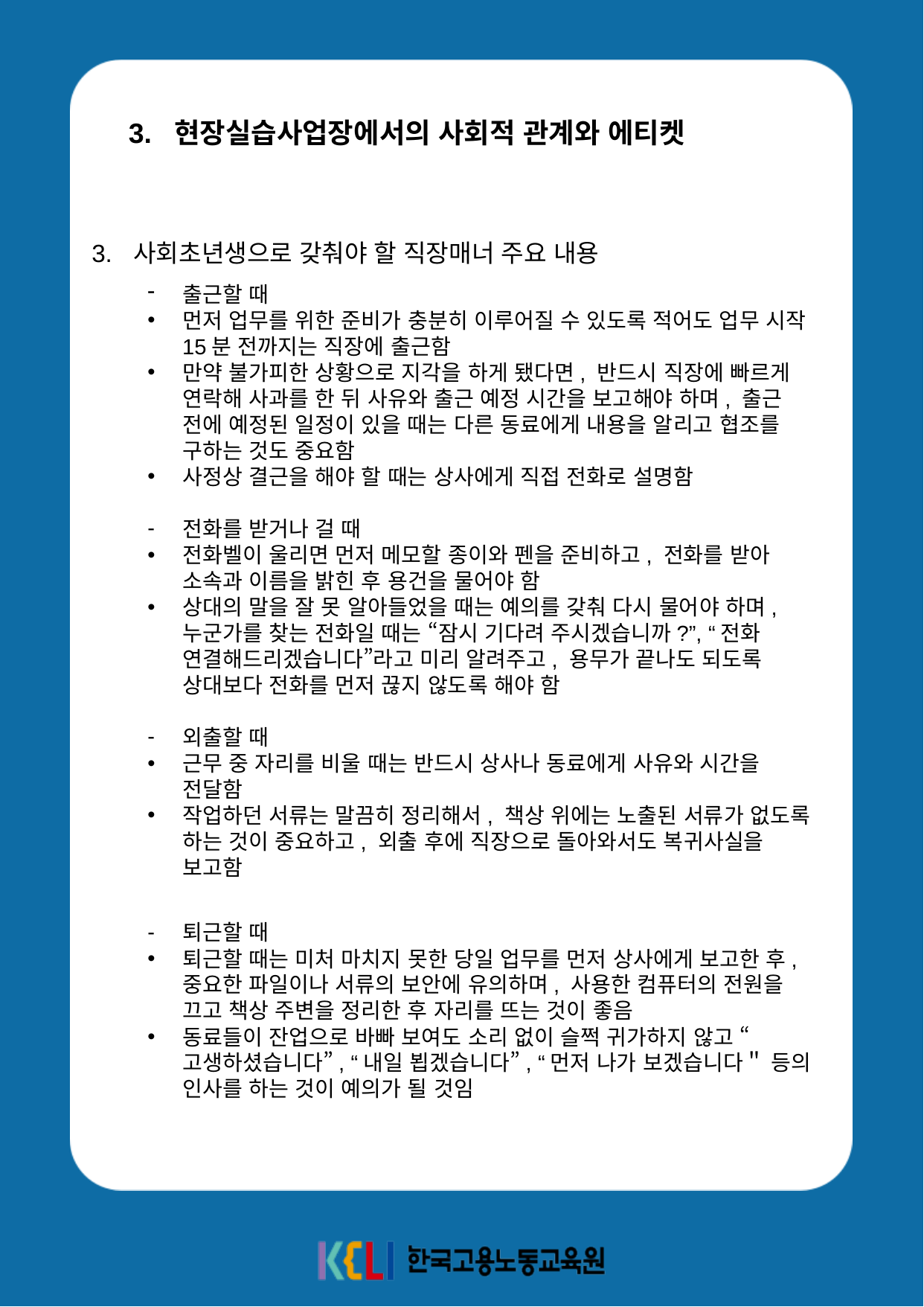

3.  현장실습사업장에서의 사회적 관계와 에티켓
사회초년생으로 갖춰야 할 직장매너 주요 내용
출근할 때
먼저 업무를 위한 준비가 충분히 이루어질 수 있도록 적어도 업무 시작 15분 전까지는 직장에 출근함
만약 불가피한 상황으로 지각을 하게 됐다면, 반드시 직장에 빠르게 연락해 사과를 한 뒤 사유와 출근 예정 시간을 보고해야 하며, 출근 전에 예정된 일정이 있을 때는 다른 동료에게 내용을 알리고 협조를 구하는 것도 중요함
사정상 결근을 해야 할 때는 상사에게 직접 전화로 설명함
전화를 받거나 걸 때
전화벨이 울리면 먼저 메모할 종이와 펜을 준비하고, 전화를 받아 소속과 이름을 밝힌 후 용건을 물어야 함
상대의 말을 잘 못 알아들었을 때는 예의를 갖춰 다시 물어야 하며, 누군가를 찾는 전화일 때는 “잠시 기다려 주시겠습니까?”, “전화 연결해드리겠습니다”라고 미리 알려주고, 용무가 끝나도 되도록 상대보다 전화를 먼저 끊지 않도록 해야 함
외출할 때
근무 중 자리를 비울 때는 반드시 상사나 동료에게 사유와 시간을 전달함
작업하던 서류는 말끔히 정리해서, 책상 위에는 노출된 서류가 없도록 하는 것이 중요하고, 외출 후에 직장으로 돌아와서도 복귀사실을 보고함
퇴근할 때
퇴근할 때는 미처 마치지 못한 당일 업무를 먼저 상사에게 보고한 후, 중요한 파일이나 서류의 보안에 유의하며, 사용한 컴퓨터의 전원을 끄고 책상 주변을 정리한 후 자리를 뜨는 것이 좋음
동료들이 잔업으로 바빠 보여도 소리 없이 슬쩍 귀가하지 않고 “고생하셨습니다”, “내일 뵙겠습니다”, “먼저 나가 보겠습니다＂ 등의 인사를 하는 것이 예의가 될 것임